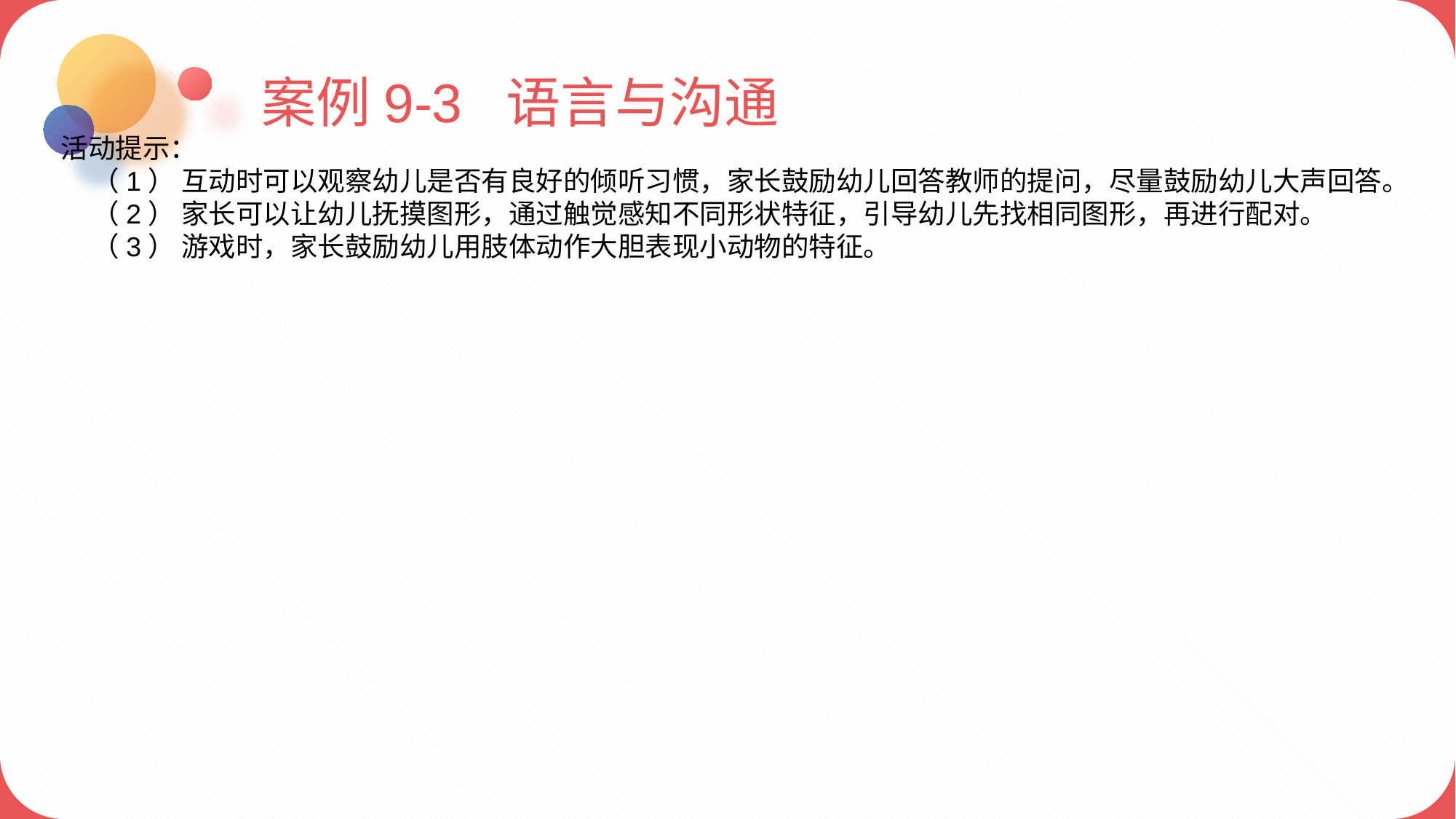

案例9-3  语言与沟通
活动提示：
    （1） 互动时可以观察幼儿是否有良好的倾听习惯，家长鼓励幼儿回答教师的提问，尽量鼓励幼儿大声回答。
    （2） 家长可以让幼儿抚摸图形，通过触觉感知不同形状特征，引导幼儿先找相同图形，再进行配对。
    （3） 游戏时，家长鼓励幼儿用肢体动作大胆表现小动物的特征。